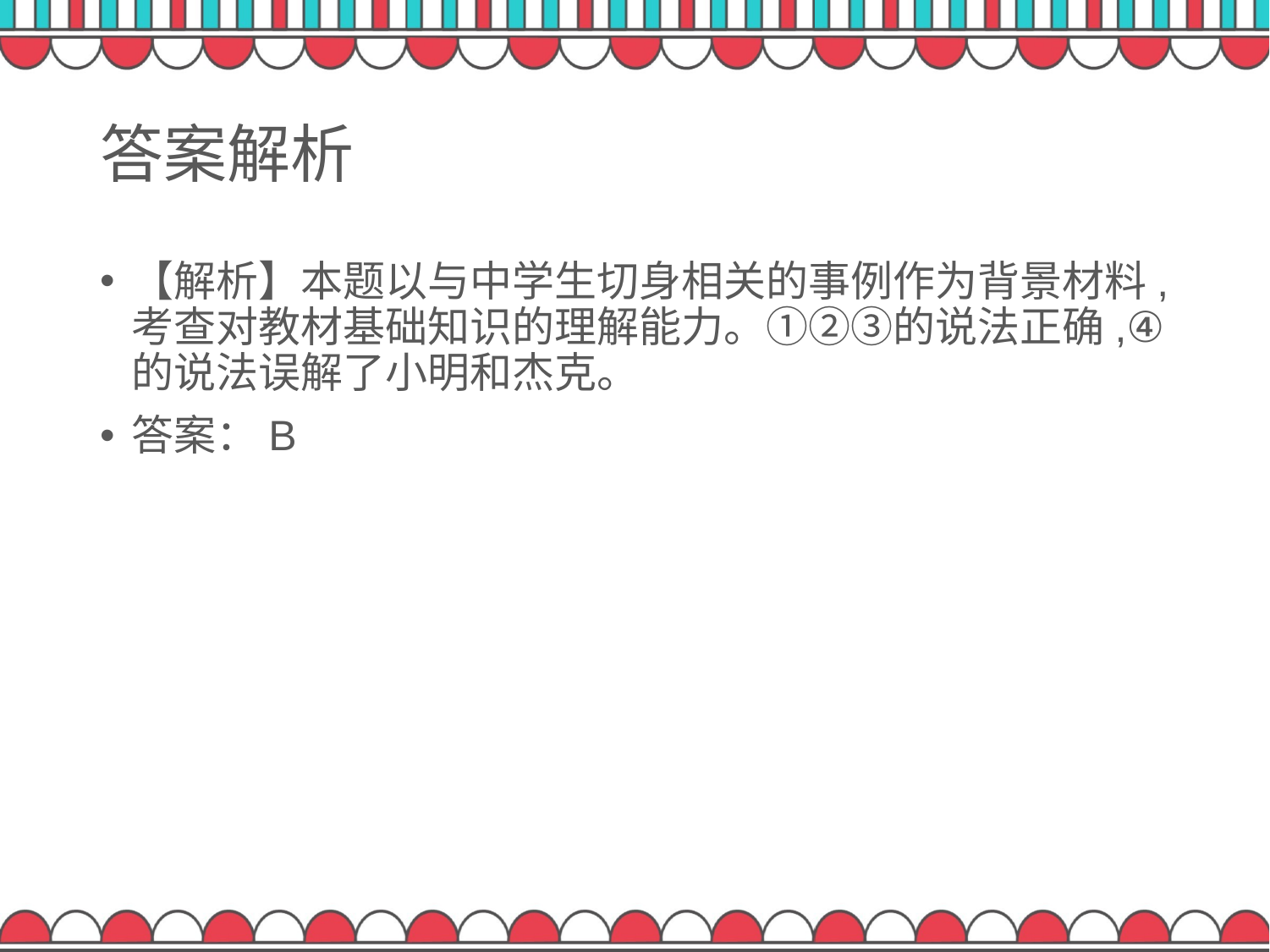

# 答案解析
【解析】本题以与中学生切身相关的事例作为背景材料,考查对教材基础知识的理解能力。①②③的说法正确,④的说法误解了小明和杰克。
答案：B